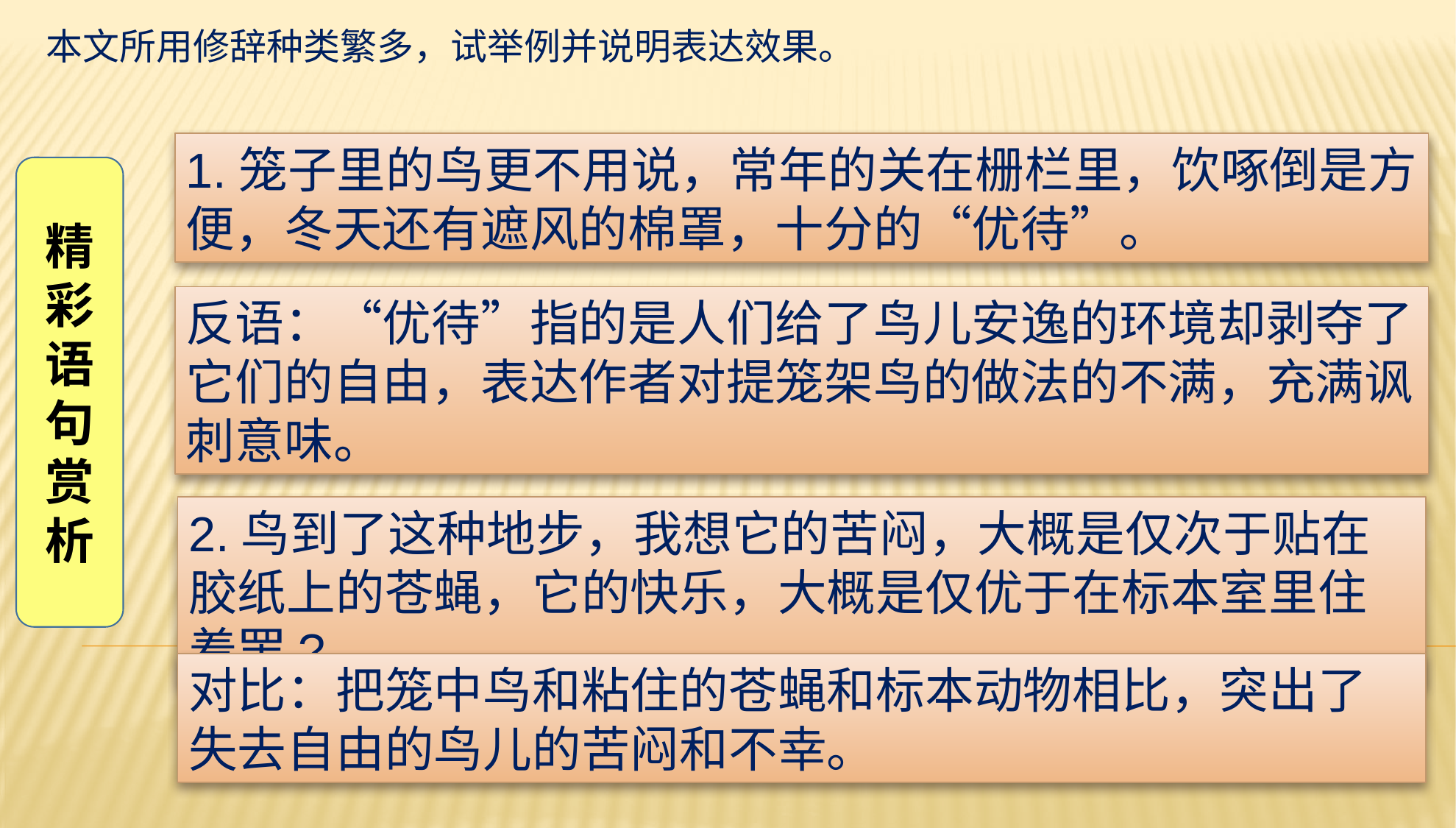

本文所用修辞种类繁多，试举例并说明表达效果。
1.笼子里的鸟更不用说，常年的关在栅栏里，饮啄倒是方便，冬天还有遮风的棉罩，十分的“优待”。
精彩语句赏析
反语：“优待”指的是人们给了鸟儿安逸的环境却剥夺了它们的自由，表达作者对提笼架鸟的做法的不满，充满讽刺意味。
2.鸟到了这种地步，我想它的苦闷，大概是仅次于贴在胶纸上的苍蝇，它的快乐，大概是仅优于在标本室里住着罢?
对比：把笼中鸟和粘住的苍蝇和标本动物相比，突出了失去自由的鸟儿的苦闷和不幸。